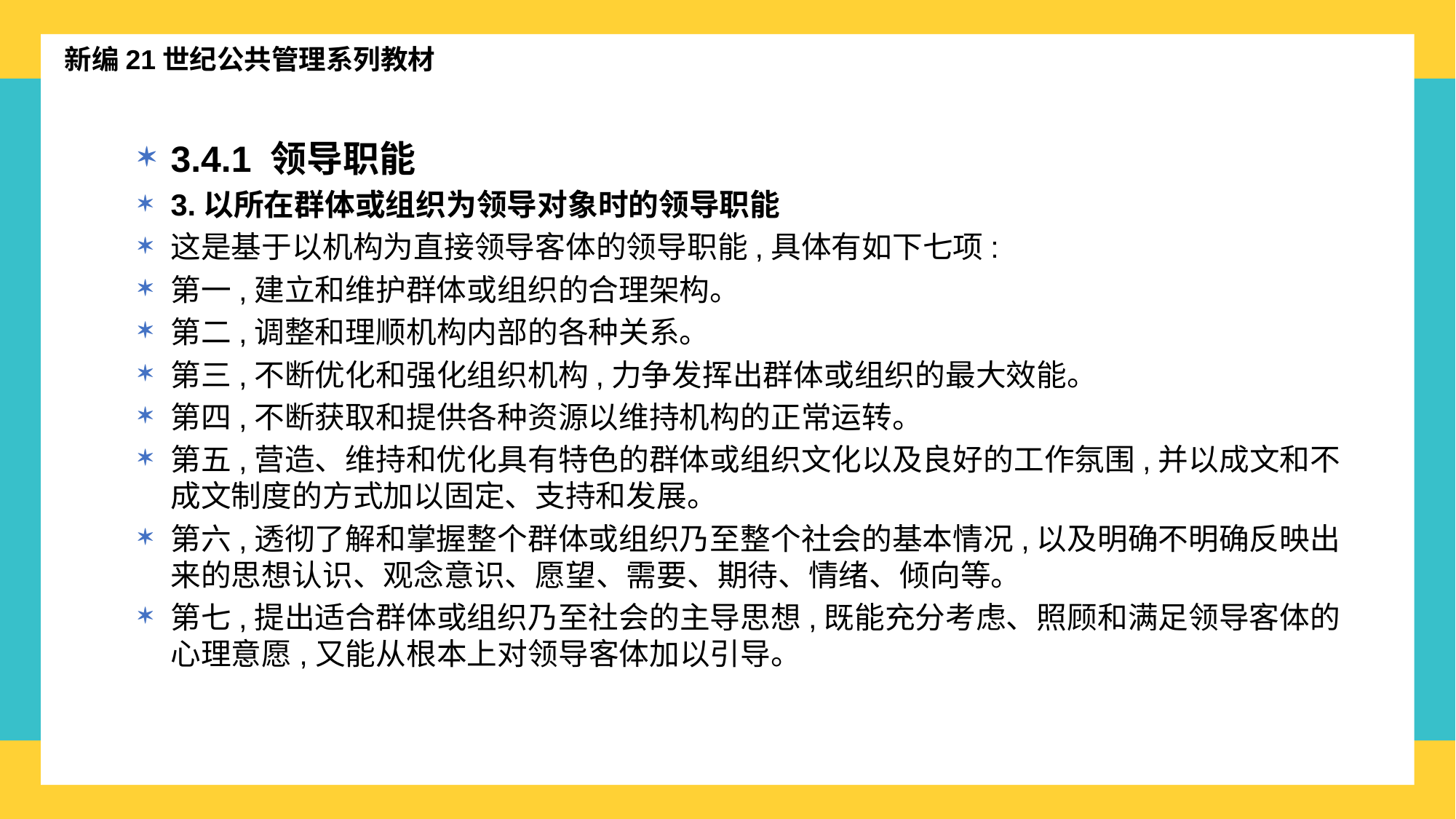

新编21世纪公共管理系列教材
3.4.1 领导职能
3.以所在群体或组织为领导对象时的领导职能
这是基于以机构为直接领导客体的领导职能,具体有如下七项:
第一,建立和维护群体或组织的合理架构。
第二,调整和理顺机构内部的各种关系。
第三,不断优化和强化组织机构,力争发挥出群体或组织的最大效能。
第四,不断获取和提供各种资源以维持机构的正常运转。
第五,营造、维持和优化具有特色的群体或组织文化以及良好的工作氛围,并以成文和不成文制度的方式加以固定、支持和发展。
第六,透彻了解和掌握整个群体或组织乃至整个社会的基本情况,以及明确不明确反映出来的思想认识、观念意识、愿望、需要、期待、情绪、倾向等。
第七,提出适合群体或组织乃至社会的主导思想,既能充分考虑、照顾和满足领导客体的心理意愿,又能从根本上对领导客体加以引导。